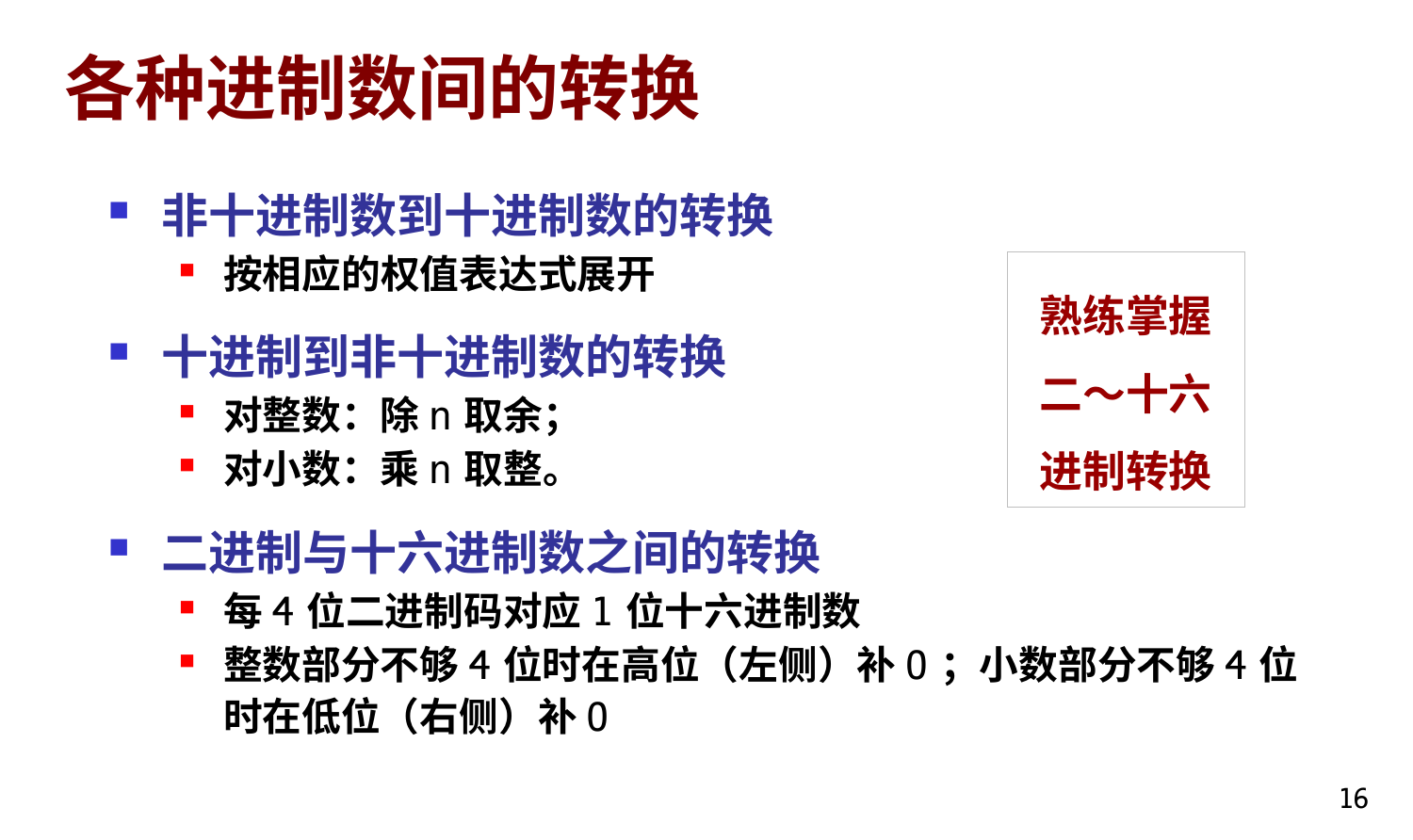

# 各种进制数间的转换
非十进制数到十进制数的转换
按相应的权值表达式展开
十进制到非十进制数的转换
对整数：除n取余；
对小数：乘n取整。
二进制与十六进制数之间的转换
每4位二进制码对应1位十六进制数
整数部分不够4位时在高位（左侧）补0；小数部分不够4位时在低位（右侧）补0
熟练掌握二～十六进制转换
16